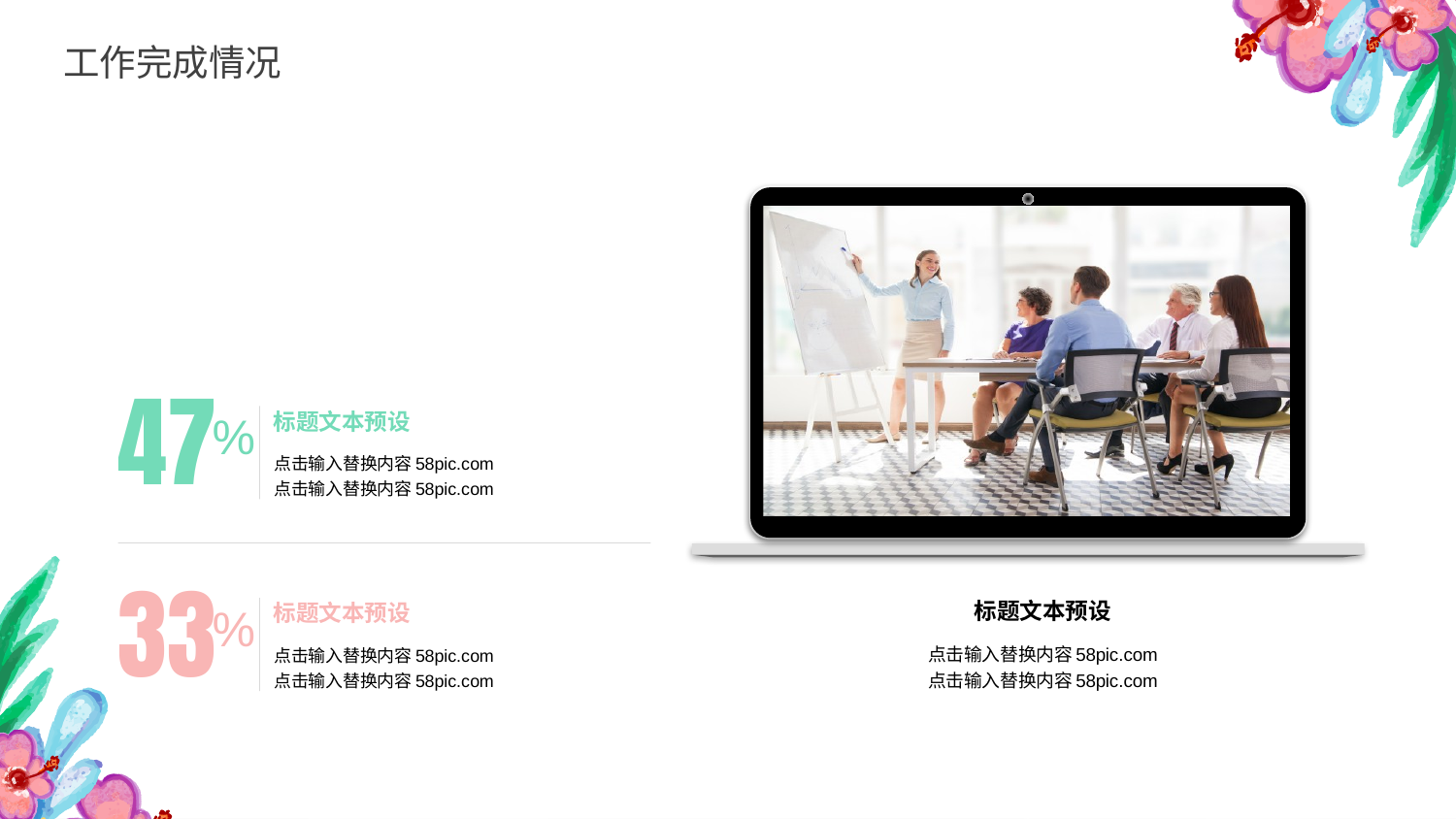

工作完成情况

47
标题文本预设
%
点击输入替换内容58pic.com
点击输入替换内容58pic.com
33
标题文本预设
%
点击输入替换内容58pic.com
点击输入替换内容58pic.com
标题文本预设
点击输入替换内容58pic.com
点击输入替换内容58pic.com